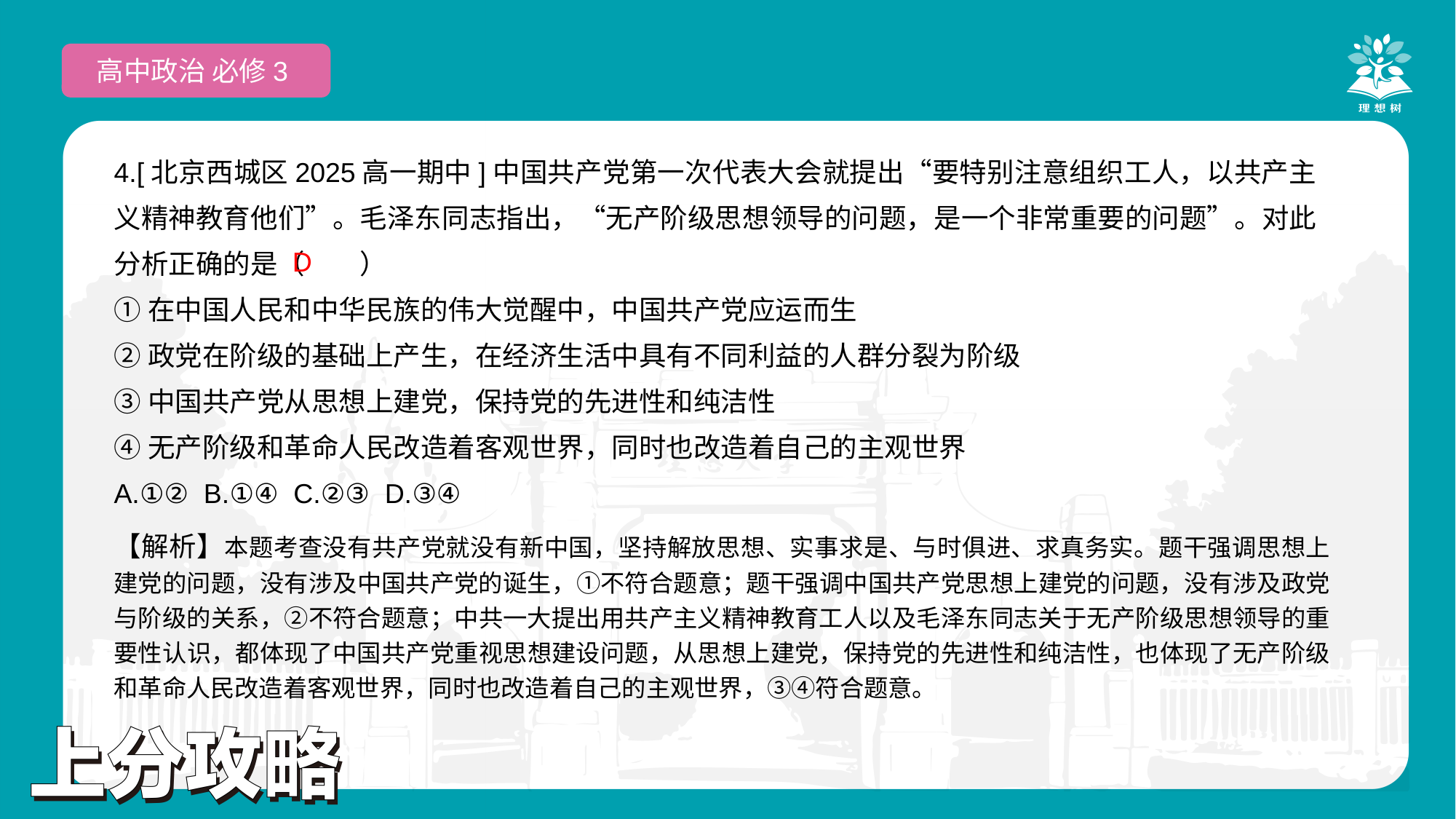

高中政治 必修3
4.[北京西城区2025高一期中]中国共产党第一次代表大会就提出“要特别注意组织工人，以共产主义精神教育他们”。毛泽东同志指出，“无产阶级思想领导的问题，是一个非常重要的问题”。对此分析正确的是（　　）
①在中国人民和中华民族的伟大觉醒中，中国共产党应运而生
②政党在阶级的基础上产生，在经济生活中具有不同利益的人群分裂为阶级
③中国共产党从思想上建党，保持党的先进性和纯洁性
④无产阶级和革命人民改造着客观世界，同时也改造着自己的主观世界
A.①②  B.①④  C.②③  D.③④
D
【解析】本题考查没有共产党就没有新中国，坚持解放思想、实事求是、与时俱进、求真务实。题干强调思想上建党的问题，没有涉及中国共产党的诞生，①不符合题意；题干强调中国共产党思想上建党的问题，没有涉及政党与阶级的关系，②不符合题意；中共一大提出用共产主义精神教育工人以及毛泽东同志关于无产阶级思想领导的重要性认识，都体现了中国共产党重视思想建设问题，从思想上建党，保持党的先进性和纯洁性，也体现了无产阶级和革命人民改造着客观世界，同时也改造着自己的主观世界，③④符合题意。